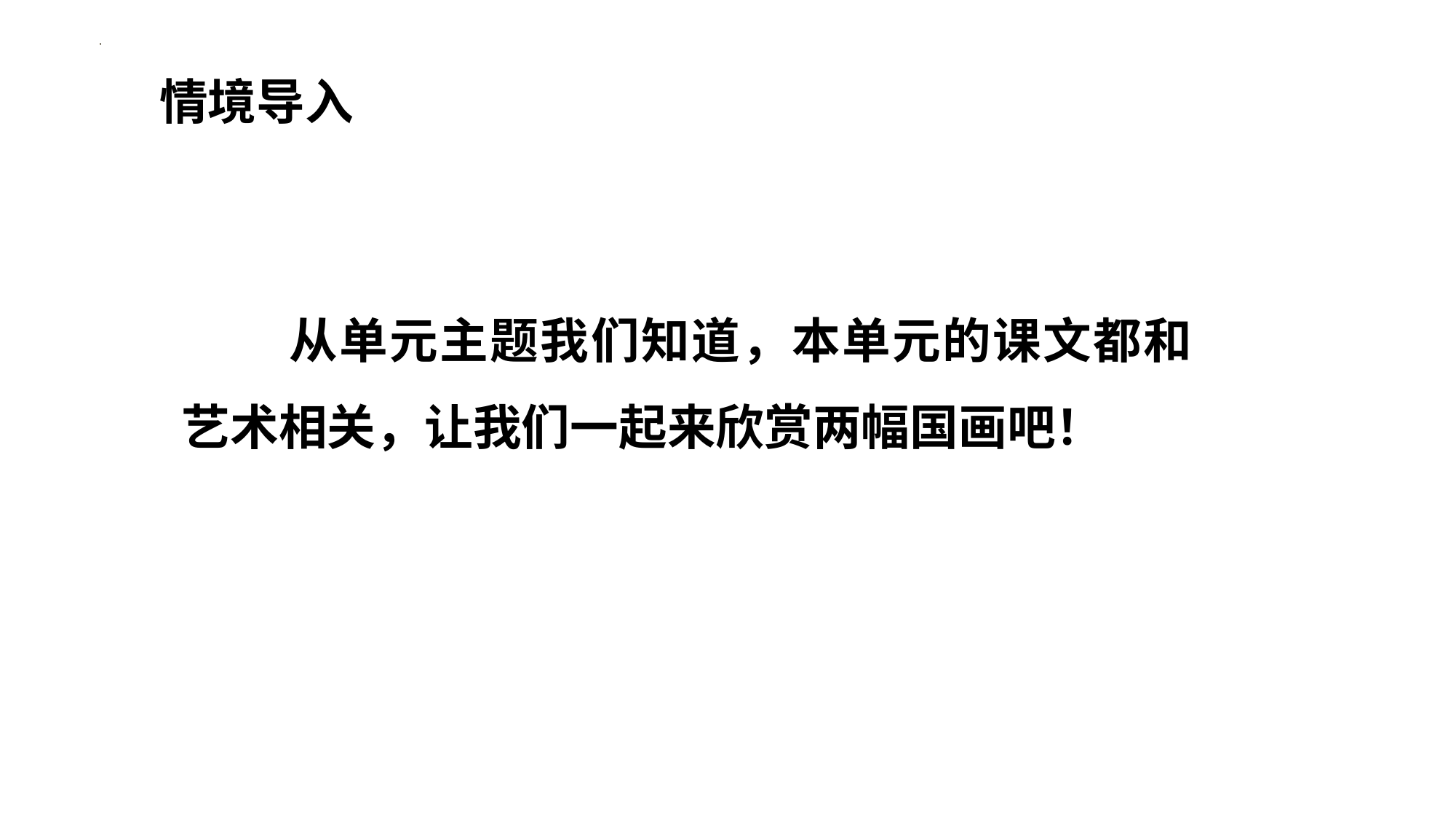

情境导入
从单元主题我们知道，本单元的课文都和艺术相关，让我们一起来欣赏两幅国画吧！